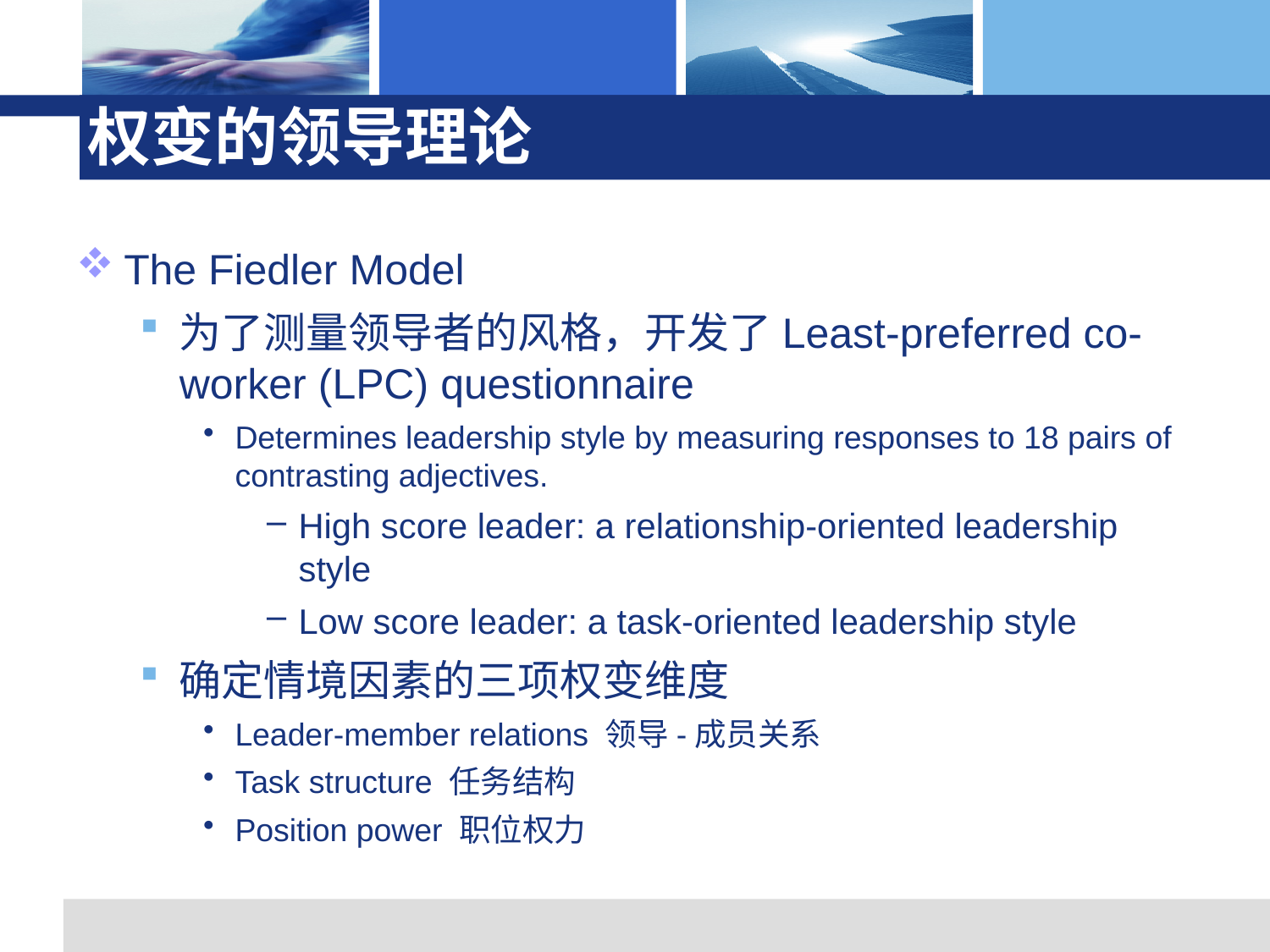

# 权变的领导理论
The Fiedler Model
为了测量领导者的风格，开发了Least-preferred co-worker (LPC) questionnaire
Determines leadership style by measuring responses to 18 pairs of contrasting adjectives.
High score leader: a relationship-oriented leadership style
Low score leader: a task-oriented leadership style
确定情境因素的三项权变维度
Leader-member relations 领导-成员关系
Task structure 任务结构
Position power 职位权力